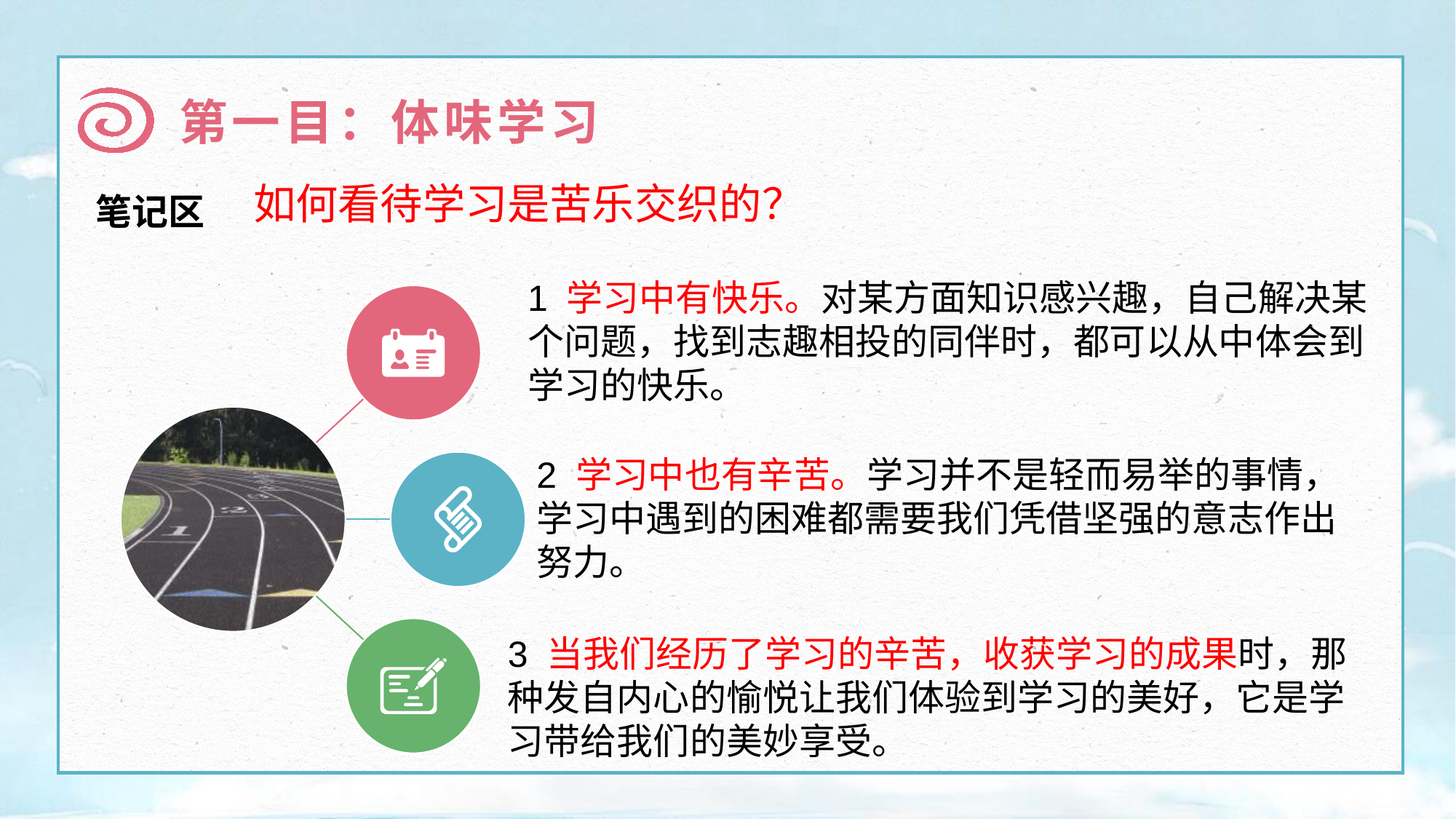

第一目：体味学习

笔记区
如何看待学习是苦乐交织的？
1 学习中有快乐。对某方面知识感兴趣，自己解决某个问题，找到志趣相投的同伴时，都可以从中体会到学习的快乐。

2 学习中也有辛苦。学习并不是轻而易举的事情，学习中遇到的困难都需要我们凭借坚强的意志作出努力。
3 当我们经历了学习的辛苦，收获学习的成果时，那种发自内心的愉悦让我们体验到学习的美好，它是学习带给我们的美妙享受。